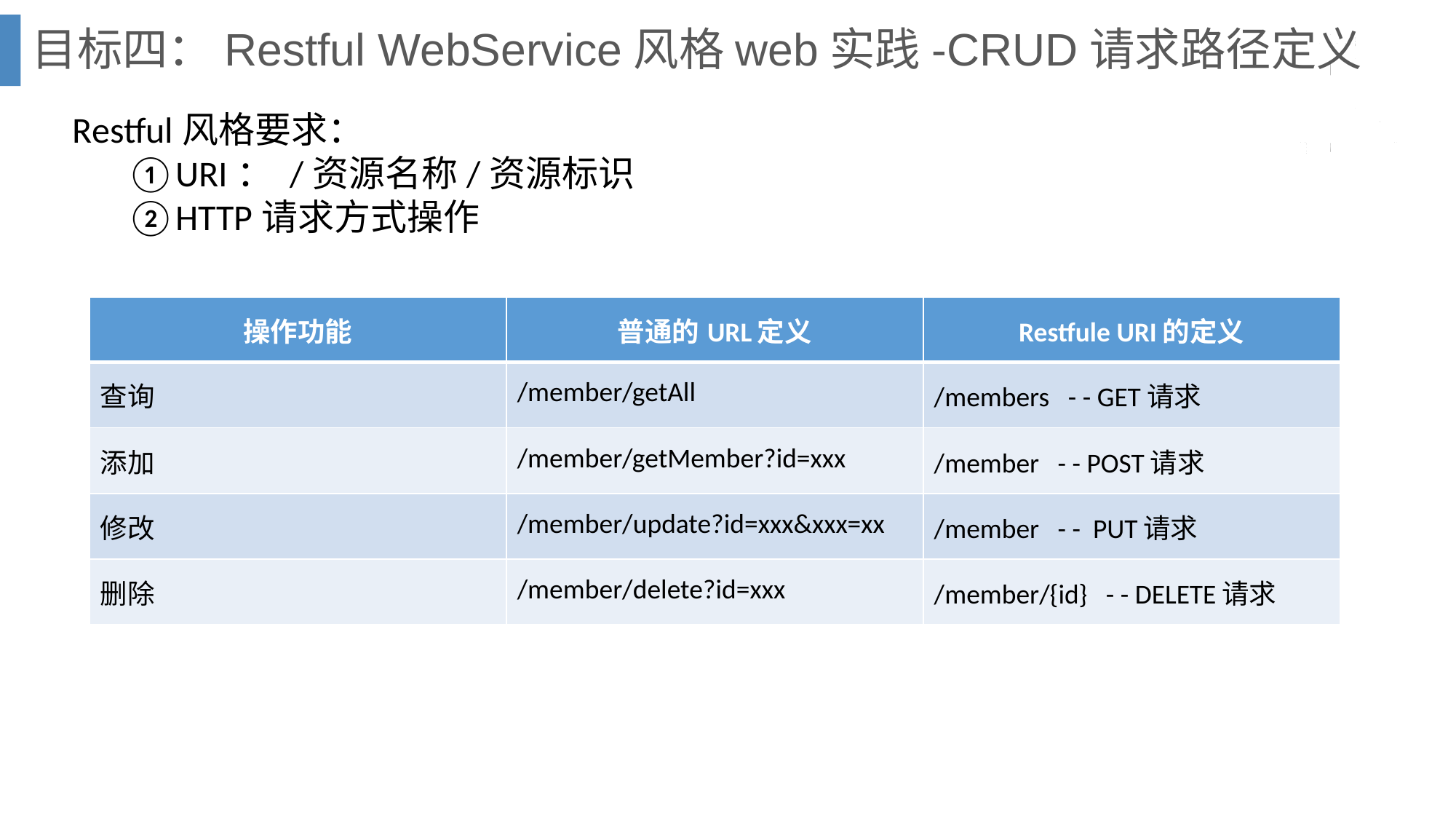

目标四：Restful WebService风格web实践-CRUD请求路径定义
Restful风格要求：
URI： /资源名称/资源标识
HTTP请求方式操作
| 操作功能 | 普通的URL定义 | Restfule URI的定义 |
| --- | --- | --- |
| 查询 | /member/getAll | /members - - GET请求 |
| 添加 | /member/getMember?id=xxx | /member - - POST请求 |
| 修改 | /member/update?id=xxx&xxx=xx | /member - - PUT请求 |
| 删除 | /member/delete?id=xxx | /member/{id} - - DELETE请求 |